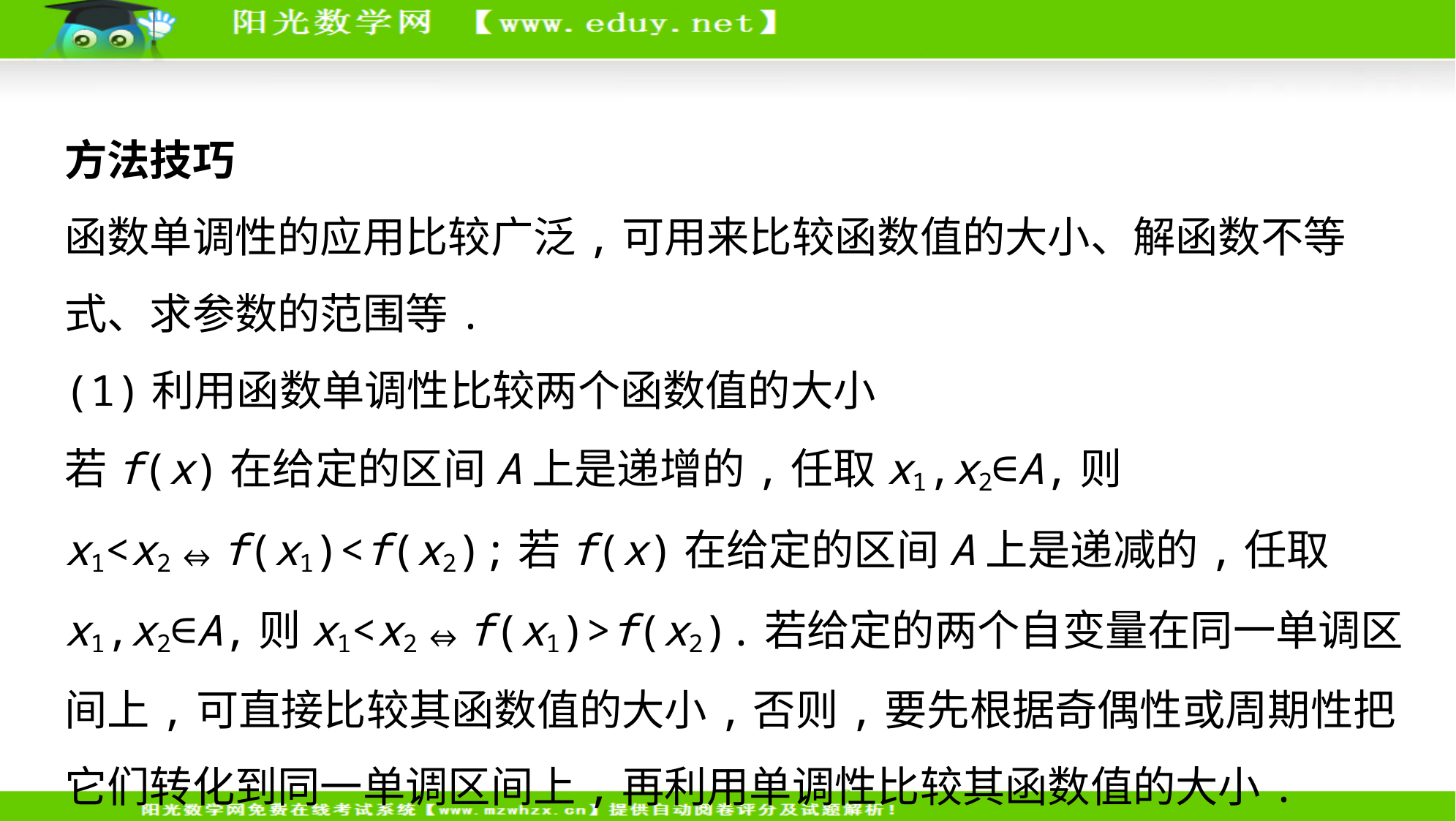

方法技巧
函数单调性的应用比较广泛,可用来比较函数值的大小、解函数不等
式、求参数的范围等.
(1)利用函数单调性比较两个函数值的大小
若f(x)在给定的区间A上是递增的,任取x1,x2∈A,则x1<x2⇔f(x1)<f(x2);若f(x)在给定的区间A上是递减的,任取x1,x2∈A,则x1<x2⇔f(x1)>f(x2).若给定的两个自变量在同一单调区间上,可直接比较其函数值的大小,否则,要先根据奇偶性或周期性把它们转化到同一单调区间上,再利用单调性比较其函数值的大小.